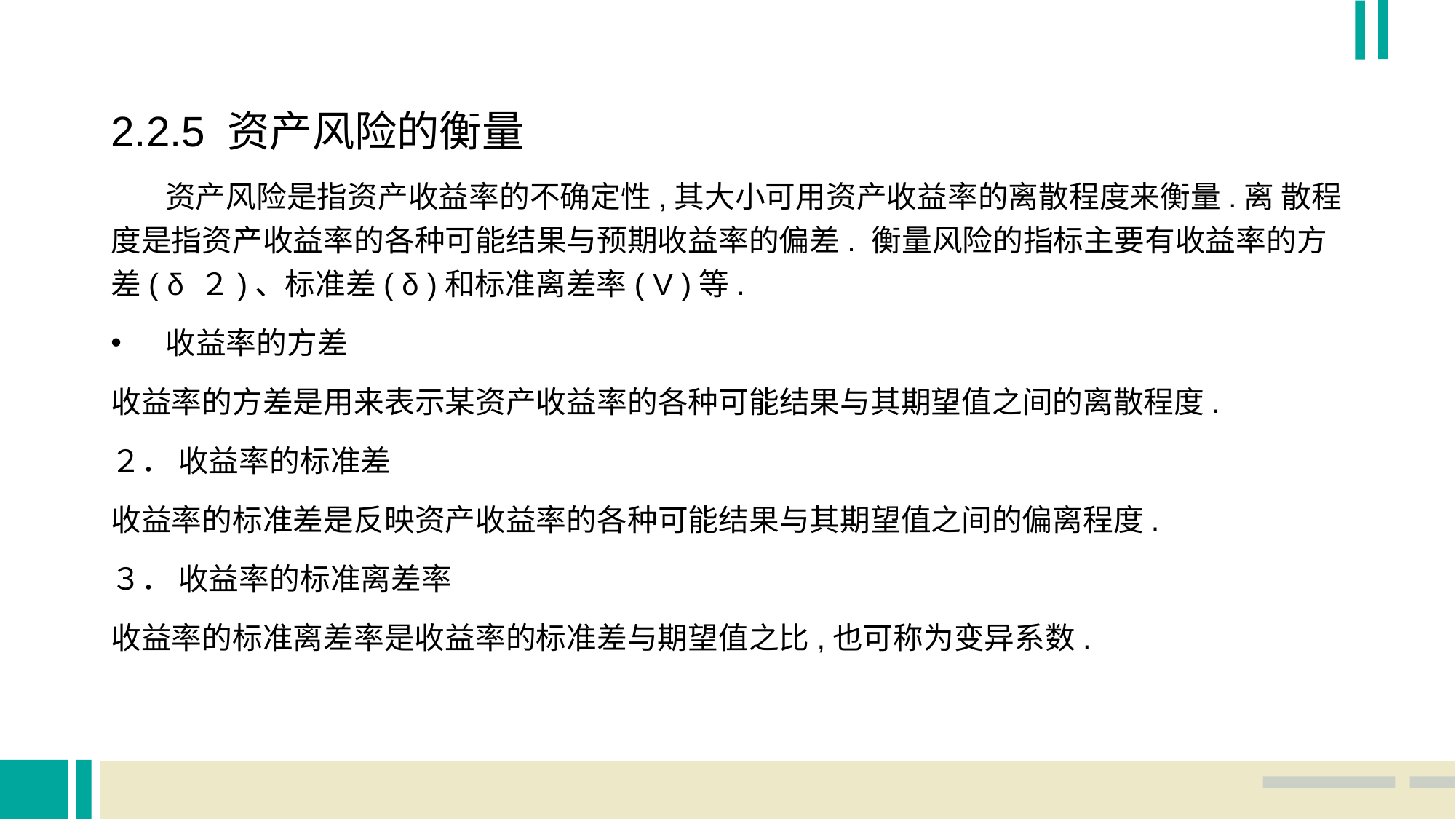

2.2.5 资产风险的衡量
       资产风险是指资产收益率的不确定性,其大小可用资产收益率的离散程度来衡量.离 散程度是指资产收益率的各种可能结果与预期收益率的偏差. 衡量风险的指标主要有收益率的方差( δ ２)、标准差( δ )和标准离差率( V )等.
收益率的方差
收益率的方差是用来表示某资产收益率的各种可能结果与其期望值之间的离散程度.
２． 收益率的标准差
收益率的标准差是反映资产收益率的各种可能结果与其期望值之间的偏离程度.
３． 收益率的标准离差率
收益率的标准离差率是收益率的标准差与期望值之比,也可称为变异系数.